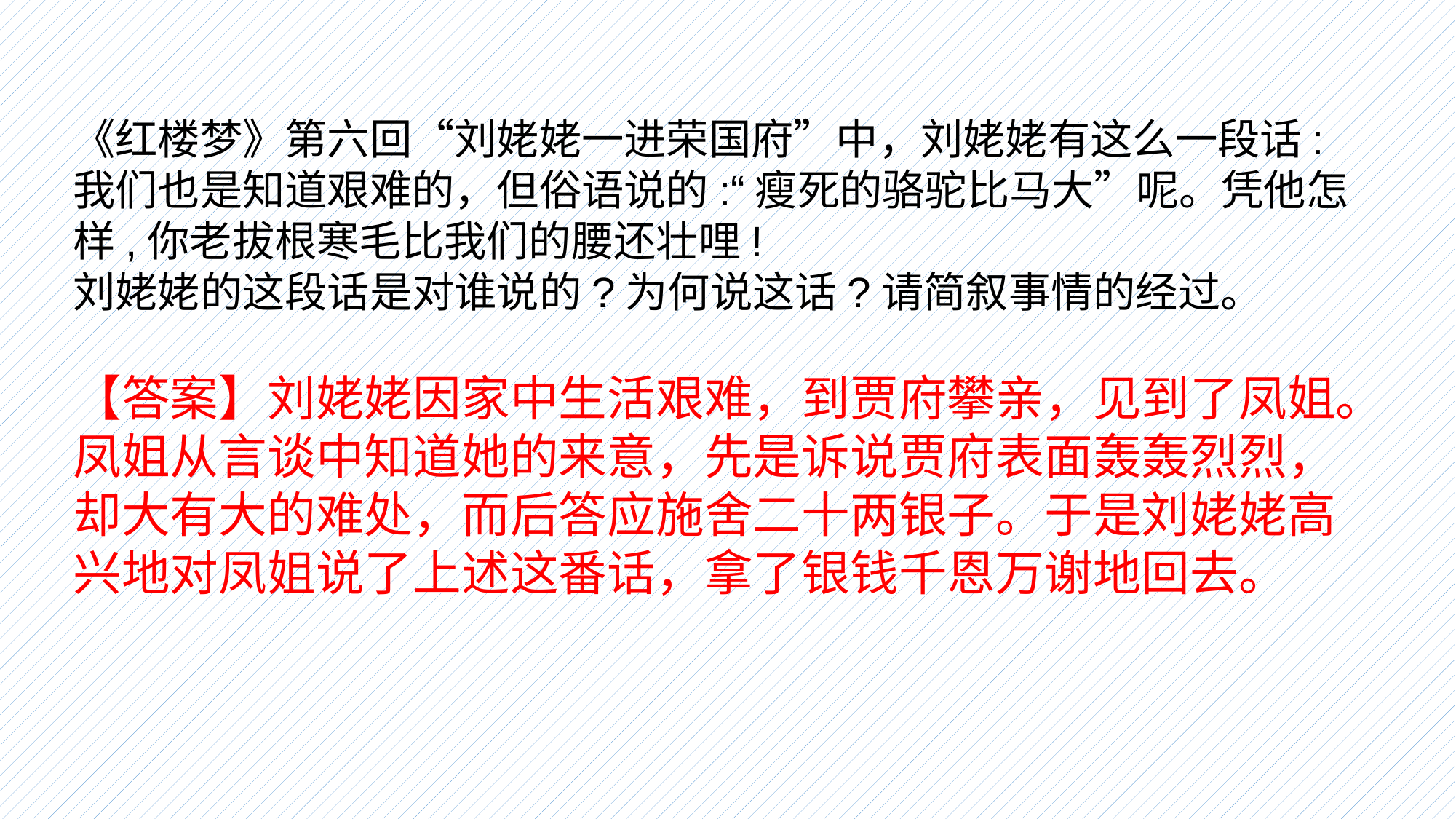

《红楼梦》第六回“刘姥姥一进荣国府”中，刘姥姥有这么一段话:
我们也是知道艰难的，但俗语说的:“瘦死的骆驼比马大”呢。凭他怎样,你老拔根寒毛比我们的腰还壮哩!
刘姥姥的这段话是对谁说的?为何说这话?请简叙事情的经过。

【答案】刘姥姥因家中生活艰难，到贾府攀亲，见到了凤姐。凤姐从言谈中知道她的来意，先是诉说贾府表面轰轰烈烈，却大有大的难处，而后答应施舍二十两银子。于是刘姥姥高兴地对凤姐说了上述这番话，拿了银钱千恩万谢地回去。